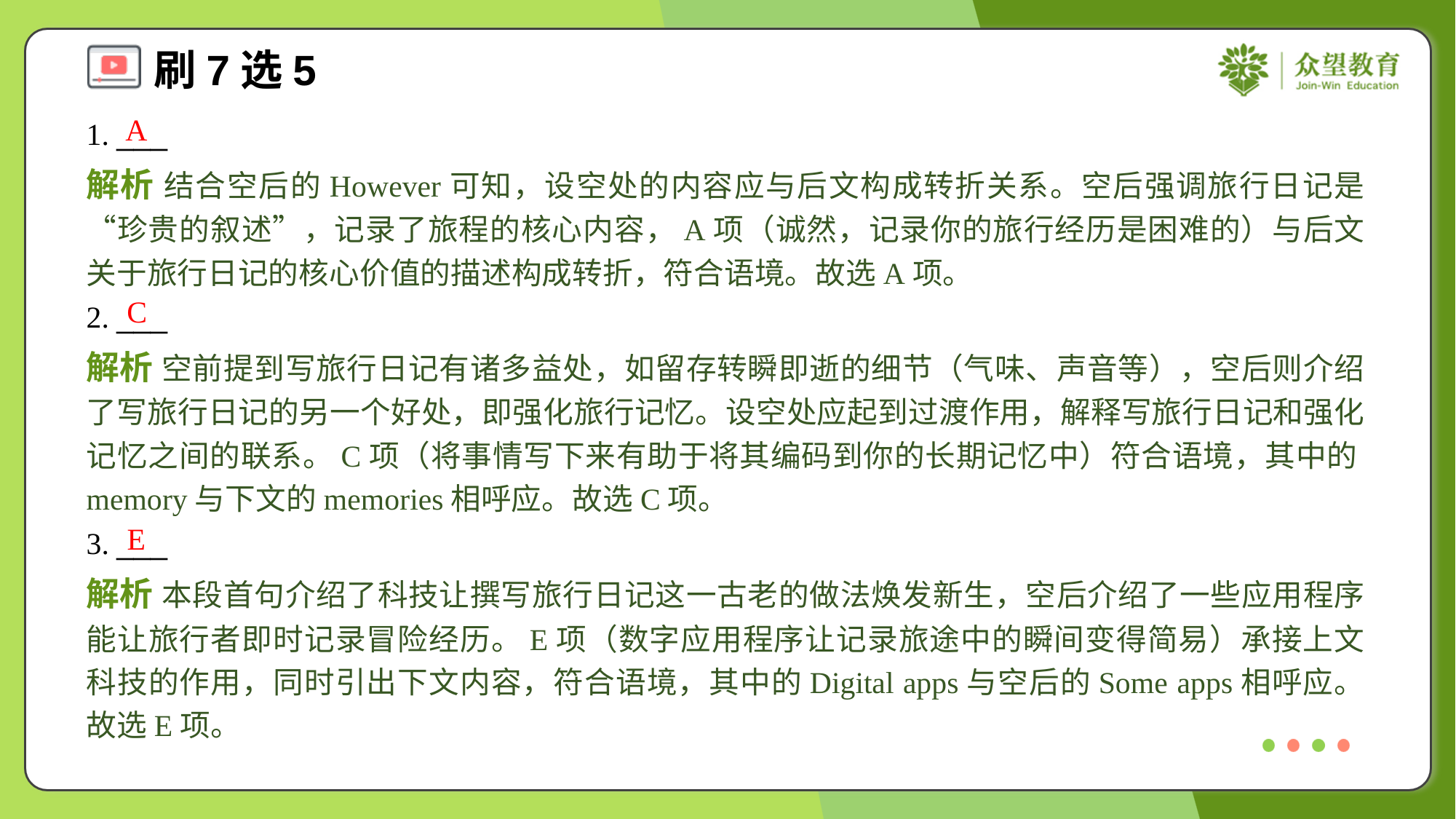

A
1. ___
解析 结合空后的However可知，设空处的内容应与后文构成转折关系。空后强调旅行日记是“珍贵的叙述”，记录了旅程的核心内容，A项（诚然，记录你的旅行经历是困难的）与后文关于旅行日记的核心价值的描述构成转折，符合语境。故选A项。
C
2. ___
解析 空前提到写旅行日记有诸多益处，如留存转瞬即逝的细节（气味、声音等），空后则介绍了写旅行日记的另一个好处，即强化旅行记忆。设空处应起到过渡作用，解释写旅行日记和强化记忆之间的联系。C项（将事情写下来有助于将其编码到你的长期记忆中）符合语境，其中的memory与下文的memories相呼应。故选C项。
E
3. ___
解析 本段首句介绍了科技让撰写旅行日记这一古老的做法焕发新生，空后介绍了一些应用程序能让旅行者即时记录冒险经历。E项（数字应用程序让记录旅途中的瞬间变得简易）承接上文科技的作用，同时引出下文内容，符合语境，其中的Digital apps与空后的Some apps相呼应。故选E项。